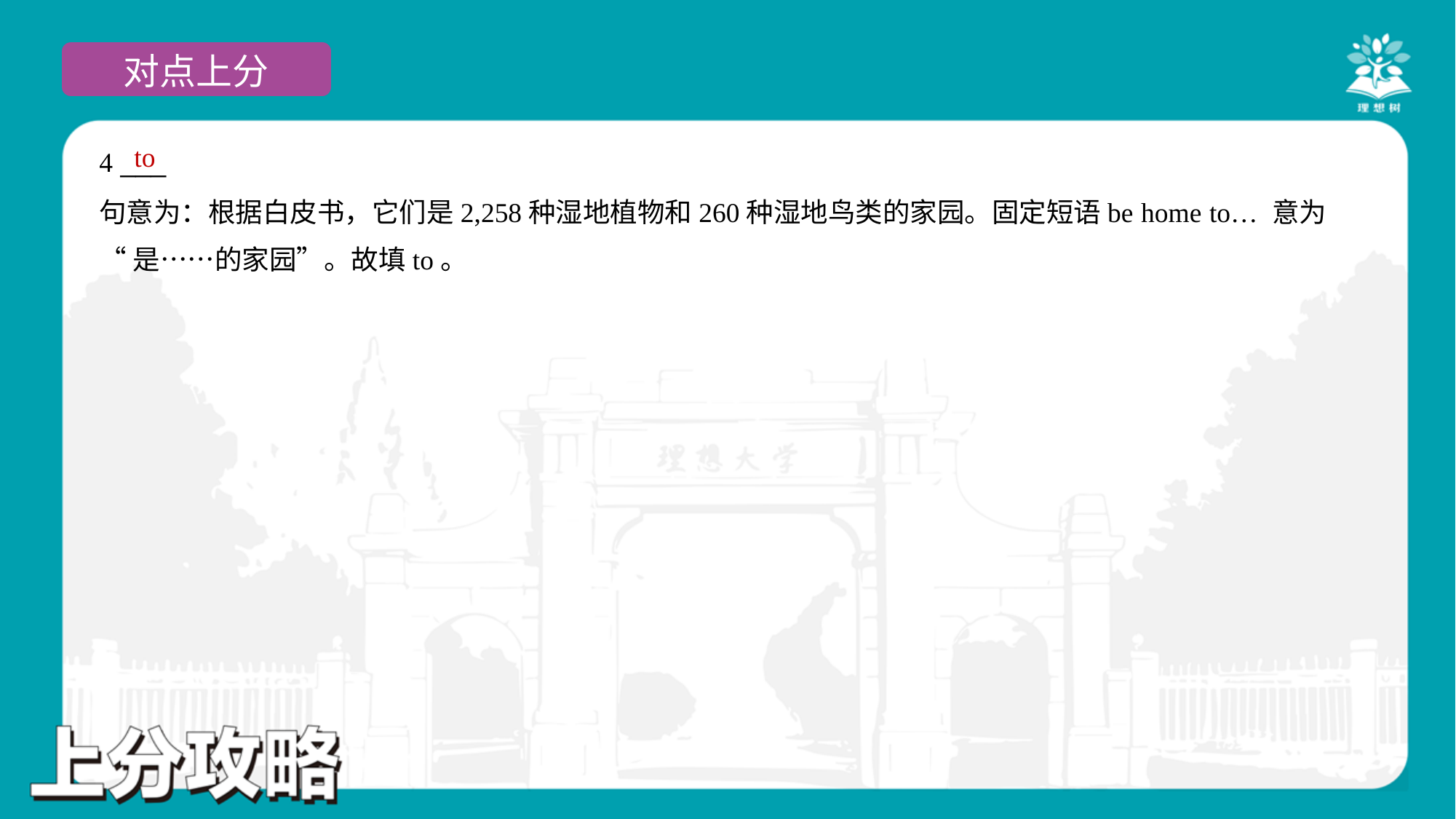

to
4 ___
句意为：根据白皮书，它们是2,258种湿地植物和260种湿地鸟类的家园。固定短语be home to… 意为
“是……的家园”。故填to。